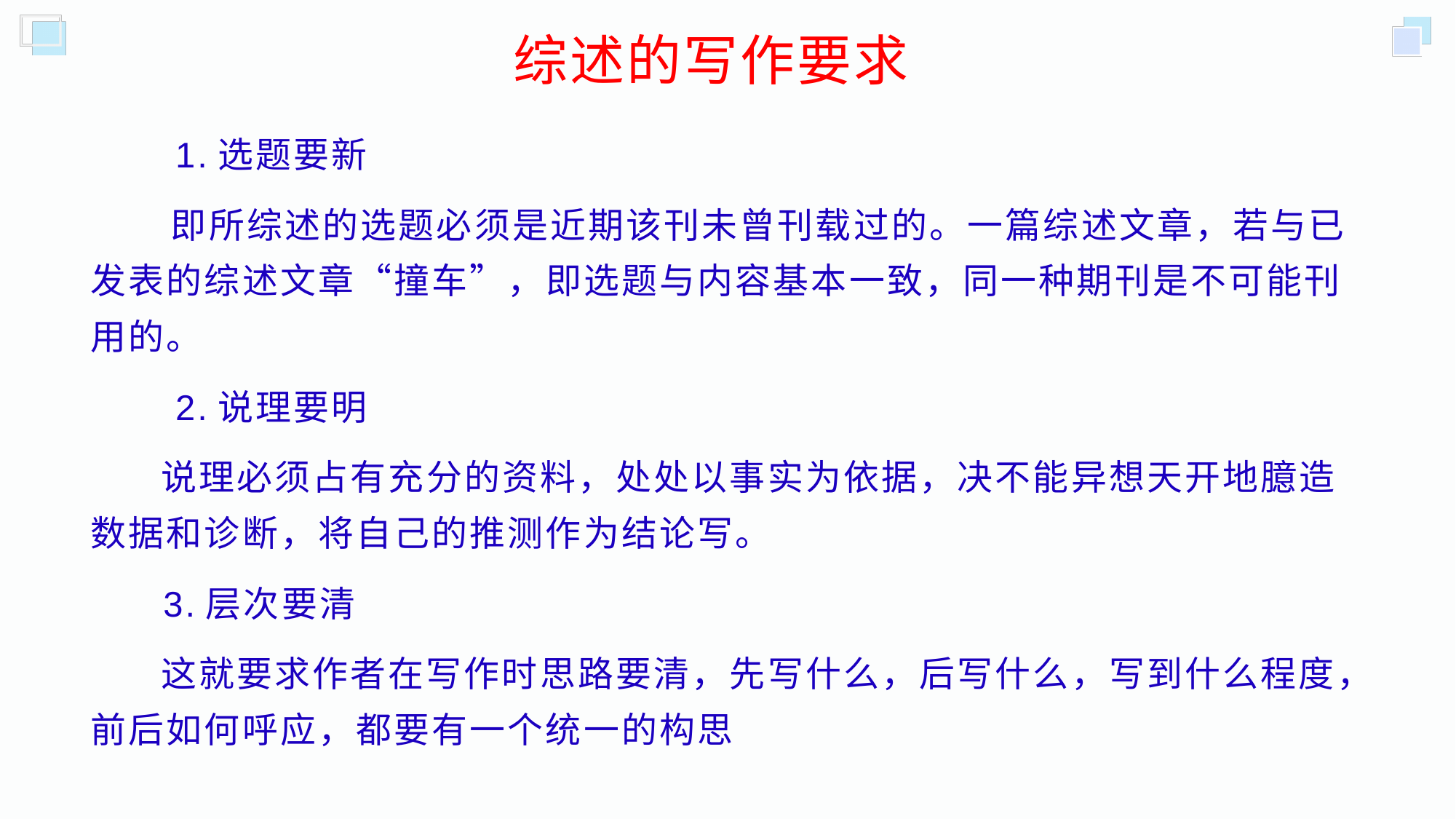

综述的写作要求
       1.选题要新
       即所综述的选题必须是近期该刊未曾刊载过的。一篇综述文章，若与已发表的综述文章“撞车”，即选题与内容基本一致，同一种期刊是不可能刊用的。
       2.说理要明
      说理必须占有充分的资料，处处以事实为依据，决不能异想天开地臆造数据和诊断，将自己的推测作为结论写。
      3.层次要清
      这就要求作者在写作时思路要清，先写什么，后写什么，写到什么程度，前后如何呼应，都要有一个统一的构思